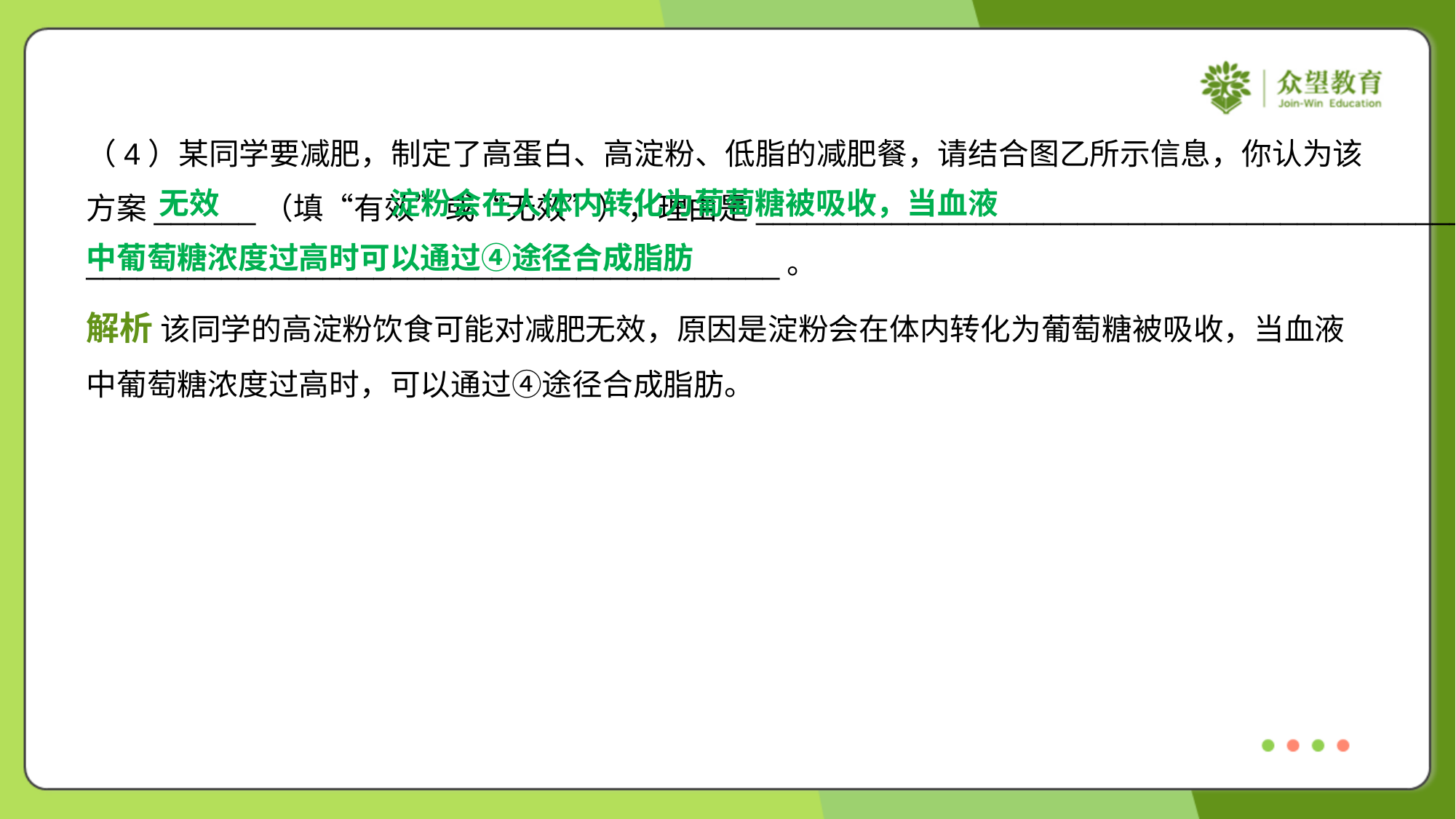

（4）某同学要减肥，制定了高蛋白、高淀粉、低脂的减肥餐，请结合图乙所示信息，你认为该
方案______（填“有效”或“无效”），理由是__________________________________________
_________________________________________。
                                           淀粉会在人体内转化为葡萄糖被吸收，当血液
中葡萄糖浓度过高时可以通过④途径合成脂肪
无效
解析 该同学的高淀粉饮食可能对减肥无效，原因是淀粉会在体内转化为葡萄糖被吸收，当血液
中葡萄糖浓度过高时，可以通过④途径合成脂肪。